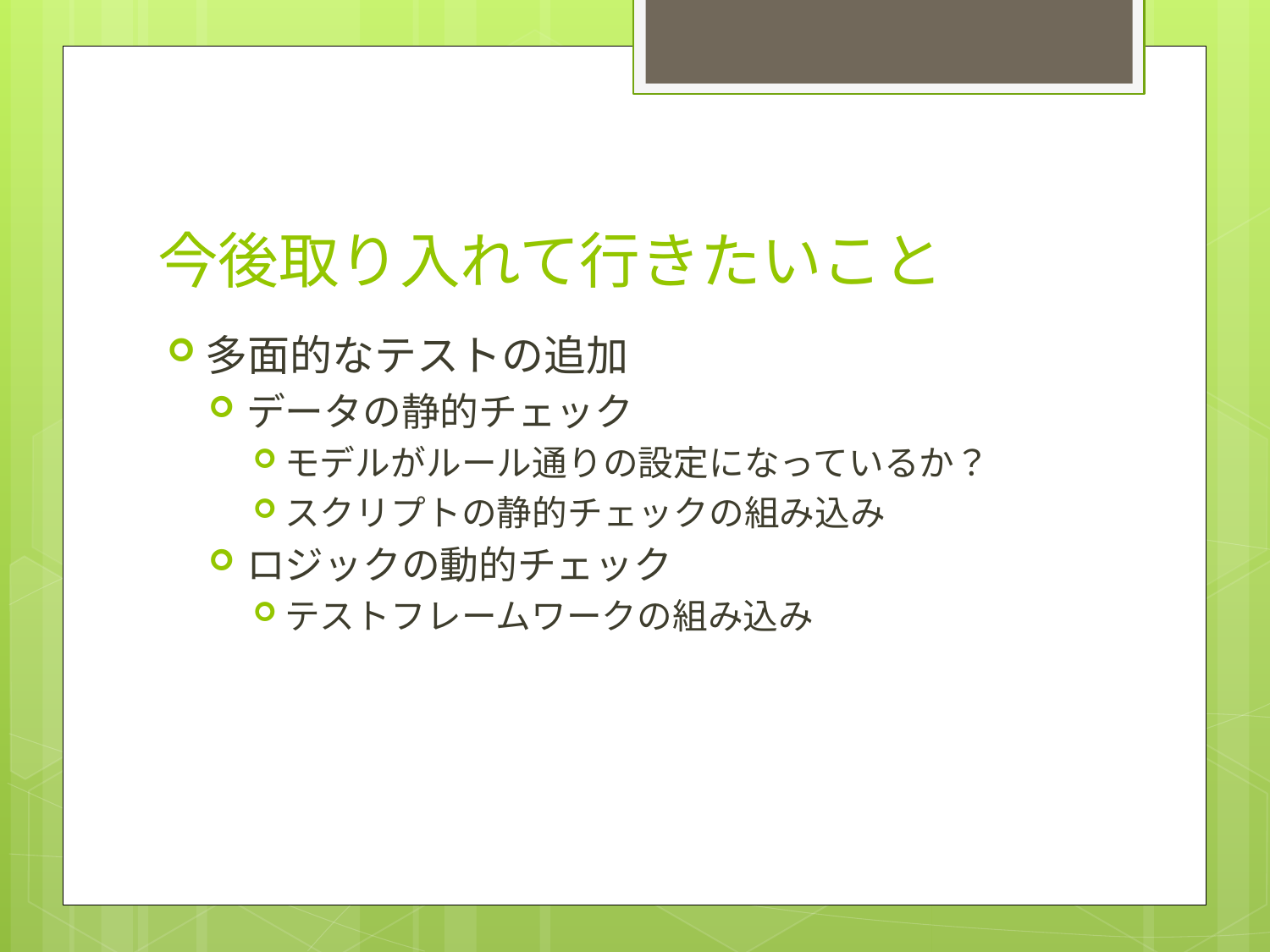

# 今後取り入れて行きたいこと
多面的なテストの追加
データの静的チェック
モデルがルール通りの設定になっているか？
スクリプトの静的チェックの組み込み
ロジックの動的チェック
テストフレームワークの組み込み